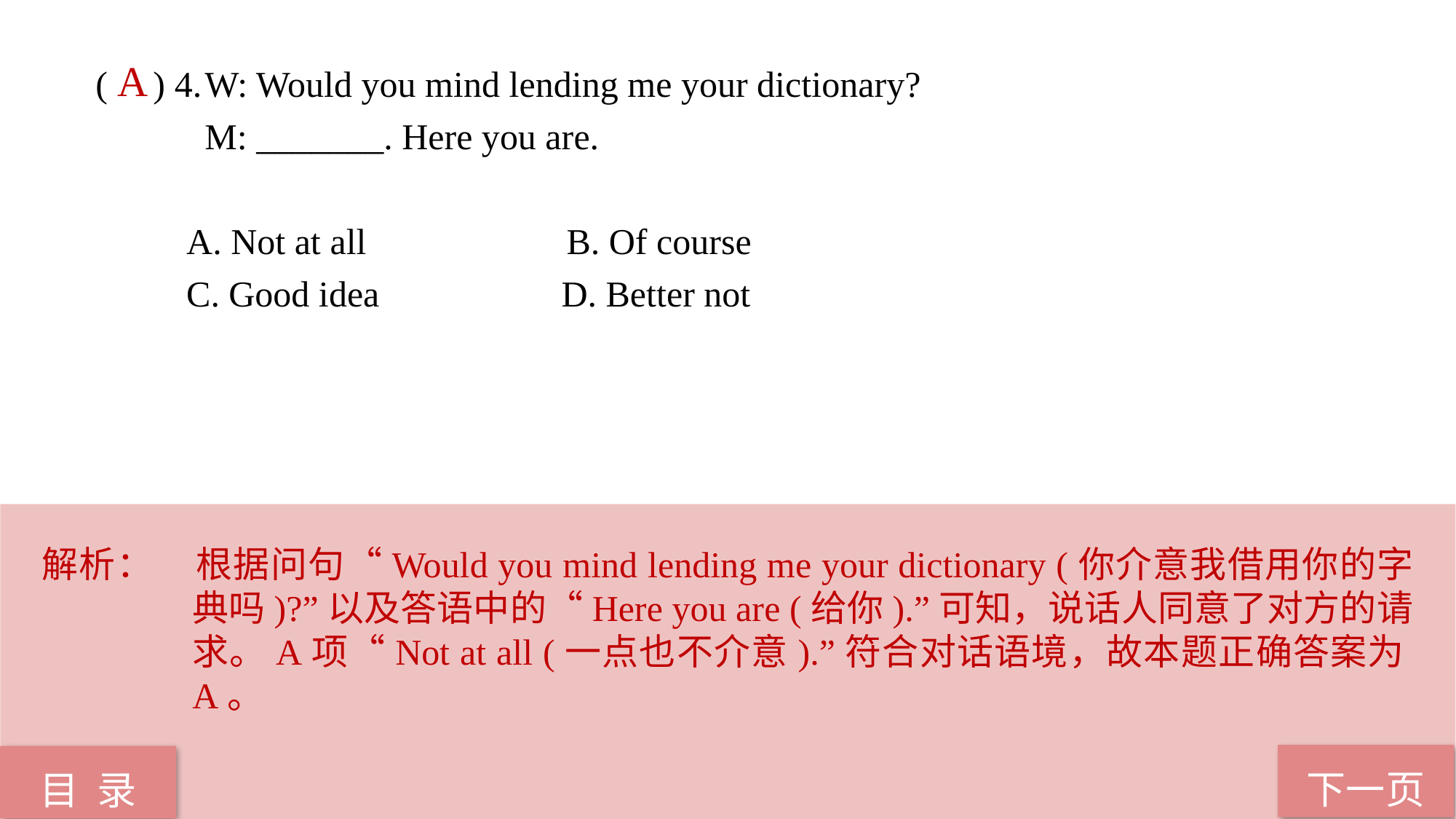

(     ) 4.	W: Would you mind lending me your dictionary?
            M: _______. Here you are.

          A. Not at all                      B. Of course
          C. Good idea                    D. Better not
A
解析：	根据问句“Would you mind lending me your dictionary (你介意我借用你的字典吗)?”以及答语中的“Here you are (给你).”可知，说话人同意了对方的请求。A项“Not at all (一点也不介意).”符合对话语境，故本题正确答案为A。